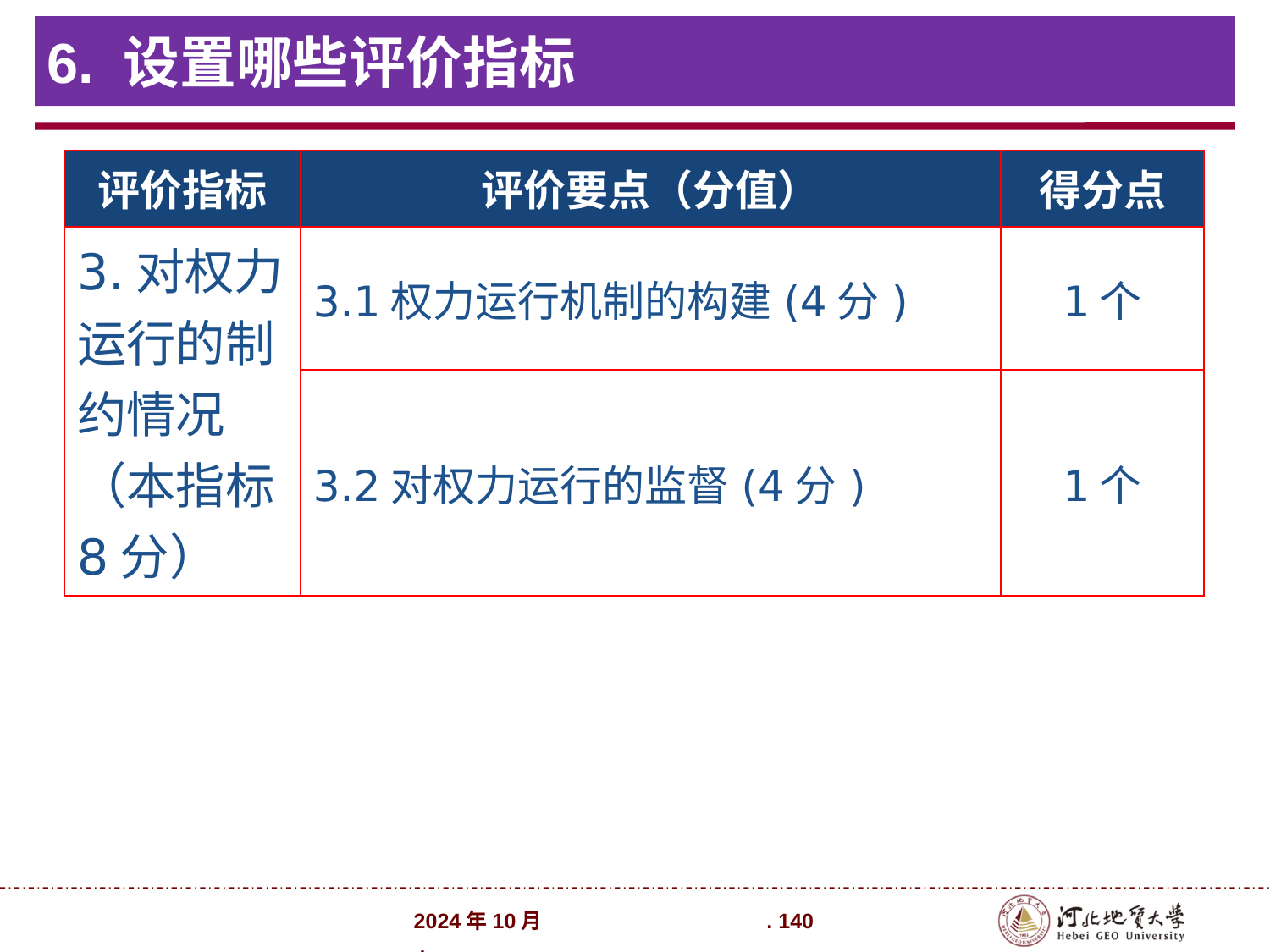

# 6. 设置哪些评价指标
| 评价指标 | 评价要点（分值） | 得分点 |
| --- | --- | --- |
| 3.对权力运行的制约情况（本指标8分） | 3.1权力运行机制的构建(4分) | 1个 |
|  | 3.2对权力运行的监督(4分) | 1个 |
2024年10月                                             . 140 .